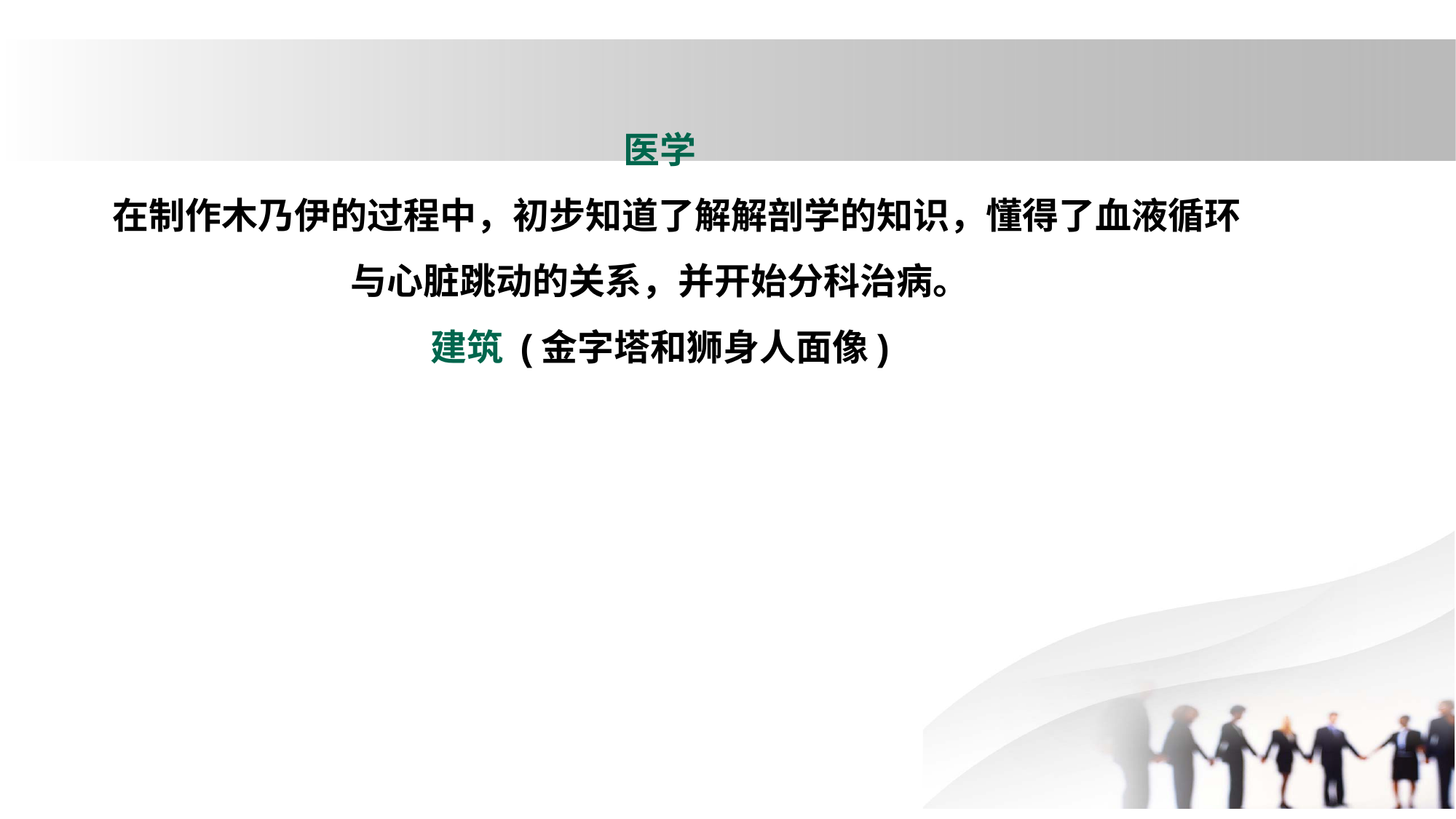

# 医学 在制作木乃伊的过程中，初步知道了解解剖学的知识，懂得了血液循环与心脏跳动的关系，并开始分科治病。 建筑 (金字塔和狮身人面像)